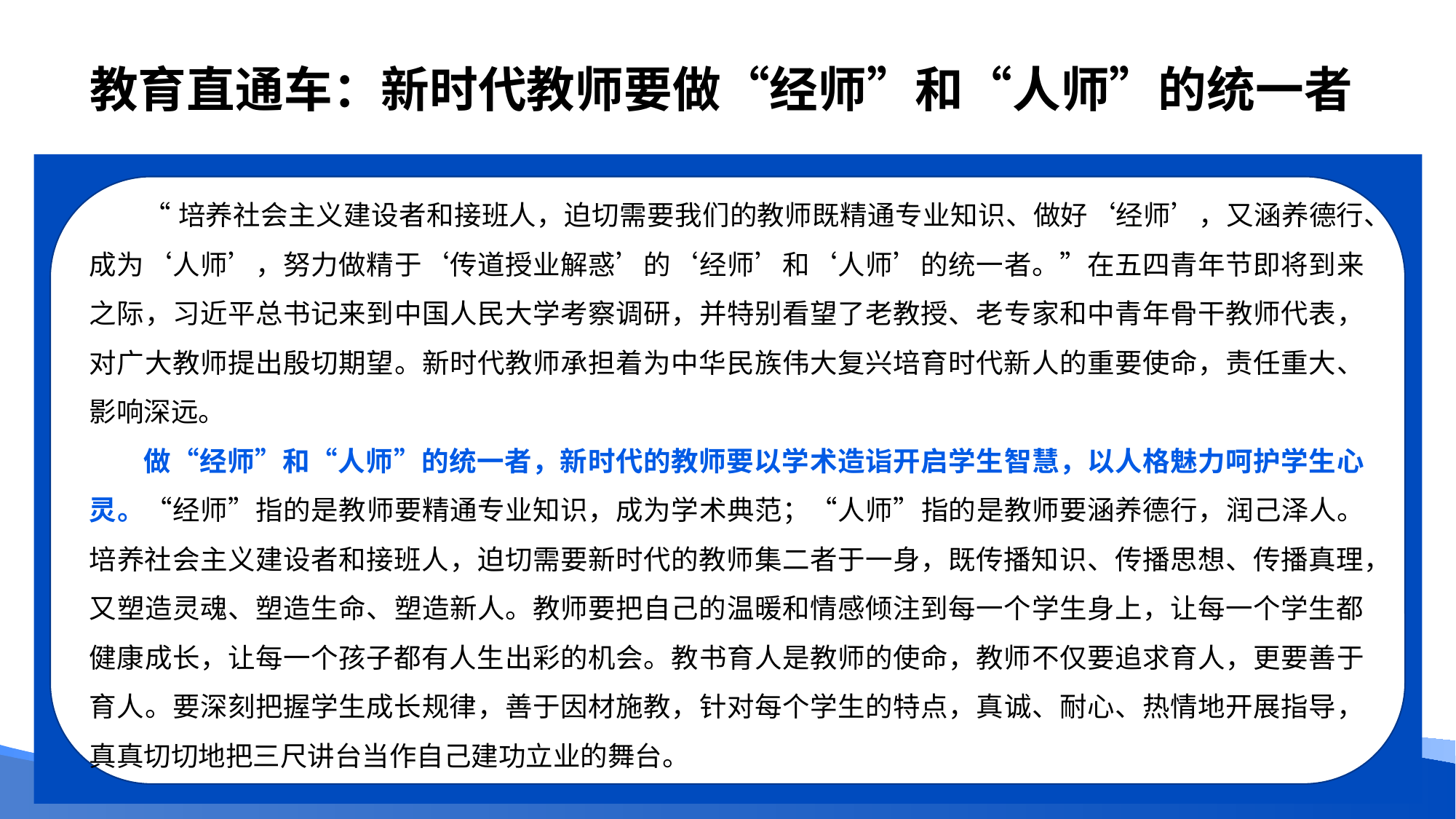

# 教育直通车：新时代教师要做“经师”和“人师”的统一者

“培养社会主义建设者和接班人，迫切需要我们的教师既精通专业知识、做好‘经师’，又涵养德行、成为‘人师’，努力做精于‘传道授业解惑’的‘经师’和‘人师’的统一者。”在五四青年节即将到来之际，习近平总书记来到中国人民大学考察调研，并特别看望了老教授、老专家和中青年骨干教师代表，对广大教师提出殷切期望。新时代教师承担着为中华民族伟大复兴培育时代新人的重要使命，责任重大、影响深远。
做“经师”和“人师”的统一者，新时代的教师要以学术造诣开启学生智慧，以人格魅力呵护学生心灵。“经师”指的是教师要精通专业知识，成为学术典范；“人师”指的是教师要涵养德行，润己泽人。培养社会主义建设者和接班人，迫切需要新时代的教师集二者于一身，既传播知识、传播思想、传播真理，又塑造灵魂、塑造生命、塑造新人。教师要把自己的温暖和情感倾注到每一个学生身上，让每一个学生都健康成长，让每一个孩子都有人生出彩的机会。教书育人是教师的使命，教师不仅要追求育人，更要善于育人。要深刻把握学生成长规律，善于因材施教，针对每个学生的特点，真诚、耐心、热情地开展指导，真真切切地把三尺讲台当作自己建功立业的舞台。